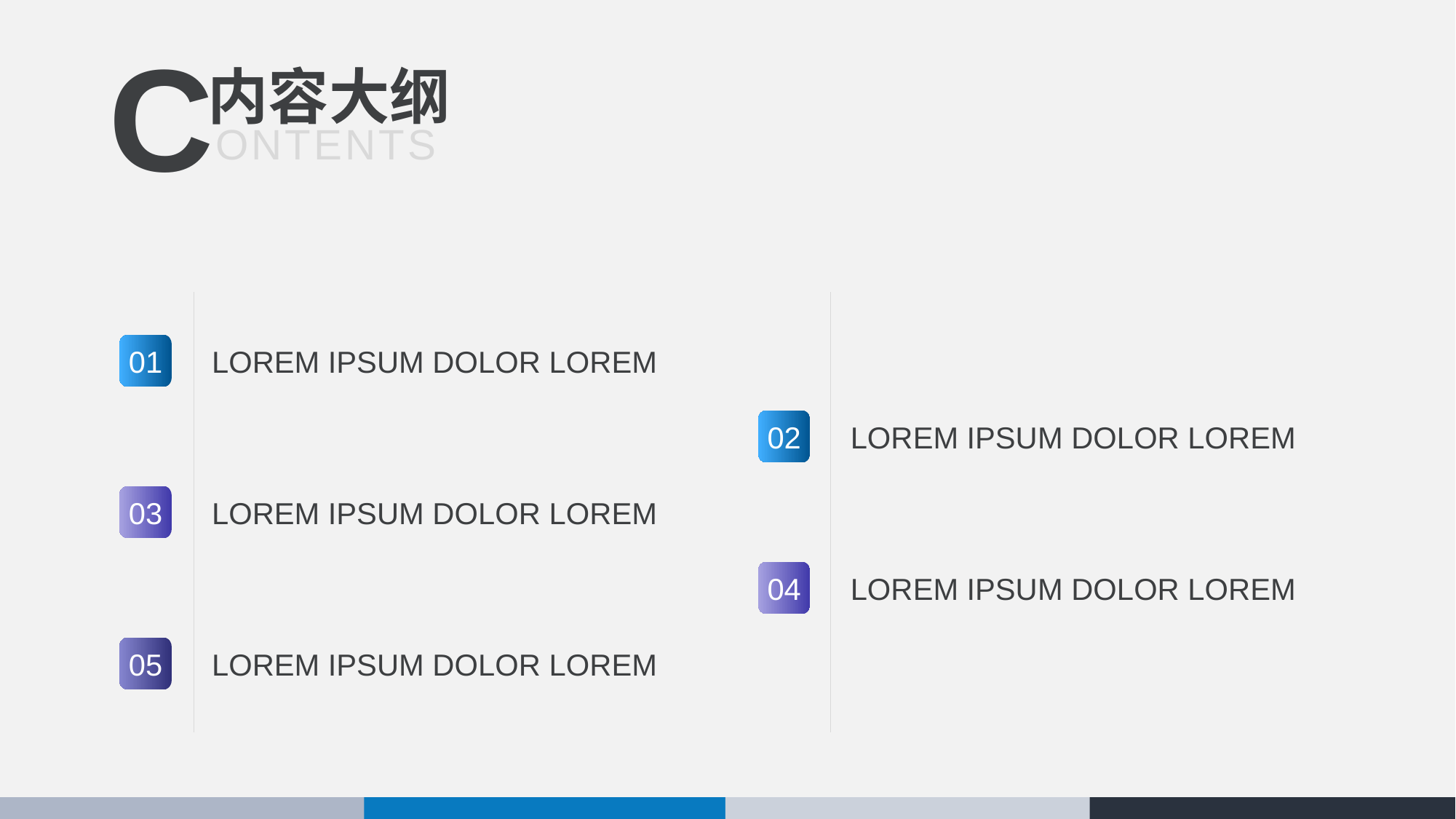

内容大纲
C
  ONTENTS
01
LOREM IPSUM DOLOR LOREM
02
LOREM IPSUM DOLOR LOREM
03
LOREM IPSUM DOLOR LOREM
04
LOREM IPSUM DOLOR LOREM
05
LOREM IPSUM DOLOR LOREM